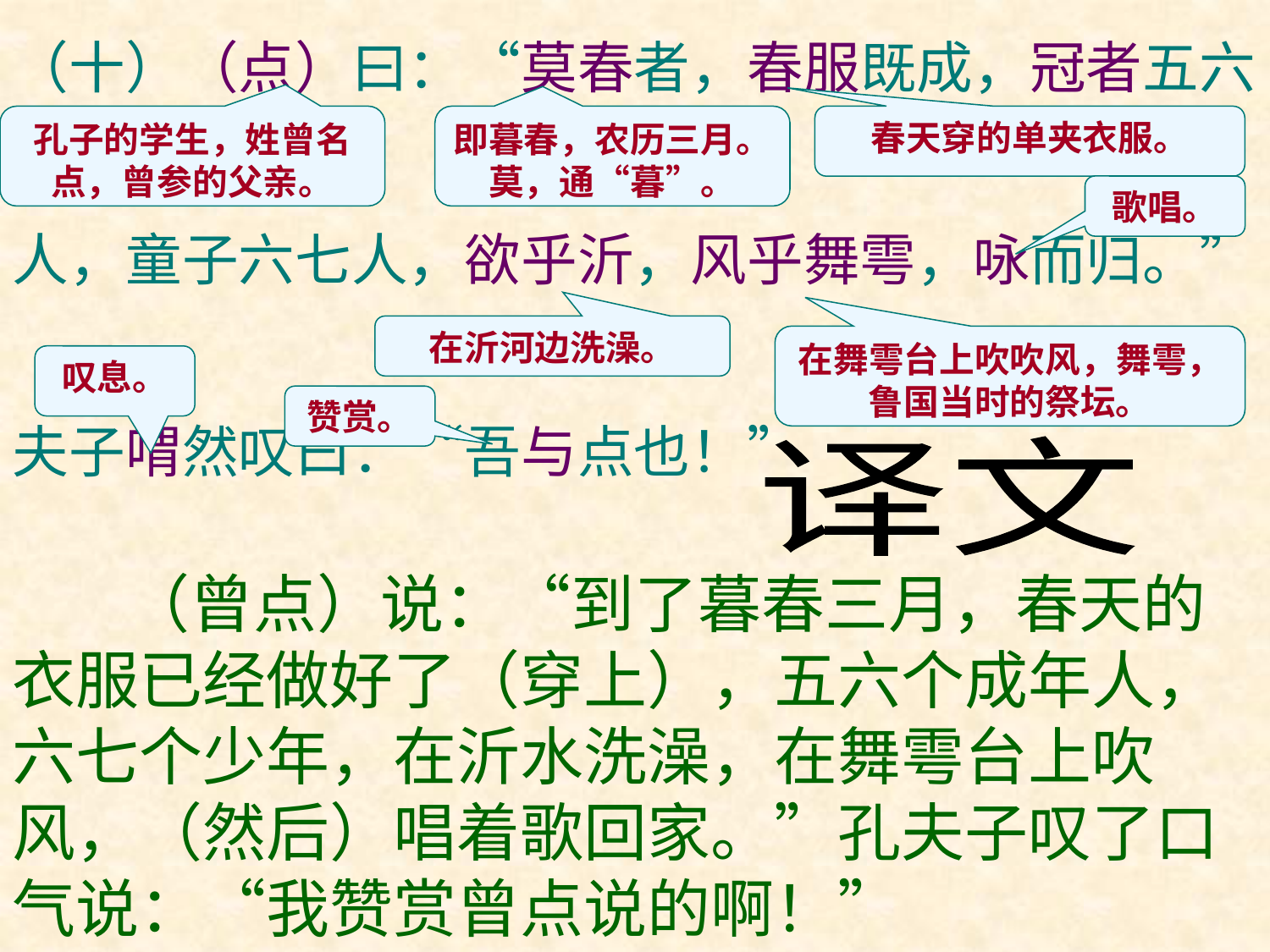

（十）（点）曰：“莫春者，春服既成，冠者五六

人，童子六七人，欲乎沂，风乎舞雩，咏而归。”

夫子喟然叹曰：“吾与点也！”
孔子的学生，姓曾名点，曾参的父亲。
即暮春，农历三月。莫，通“暮”。
春天穿的单夹衣服。
歌唱。
在沂河边洗澡。
在舞雩台上吹吹风，舞雩，鲁国当时的祭坛。
叹息。
赞赏。
译文
       （曾点）说：“到了暮春三月，春天的衣服已经做好了（穿上），五六个成年人，六七个少年，在沂水洗澡，在舞雩台上吹风，（然后）唱着歌回家。”孔夫子叹了口气说：“我赞赏曾点说的啊！”